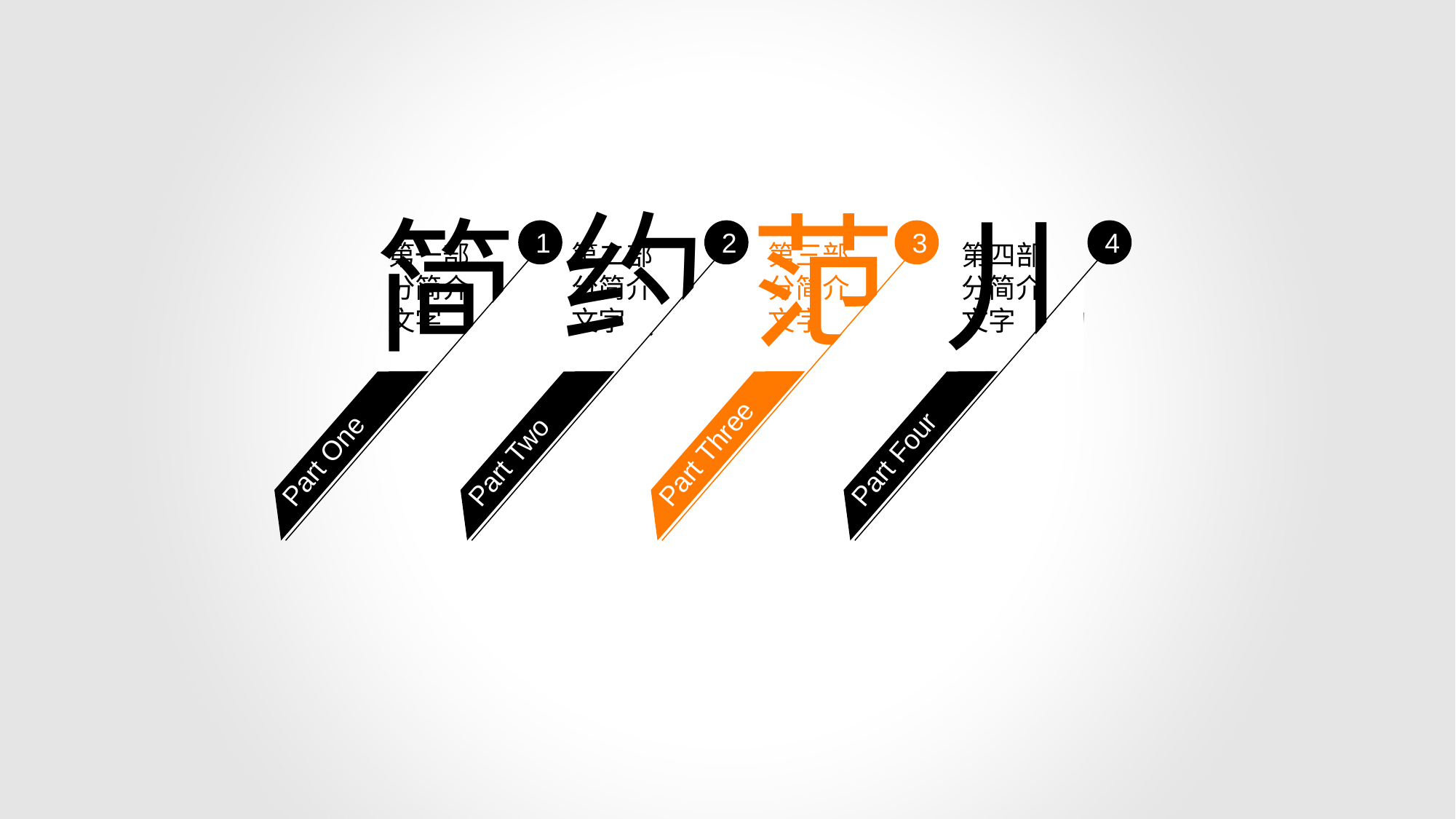

约

范

儿

简

1
Part One
2
Part Two
3
Part Three
4
Part Four
第一部分简介文字
第二部分简介文字
第三部分简介文字
第四部分简介文字